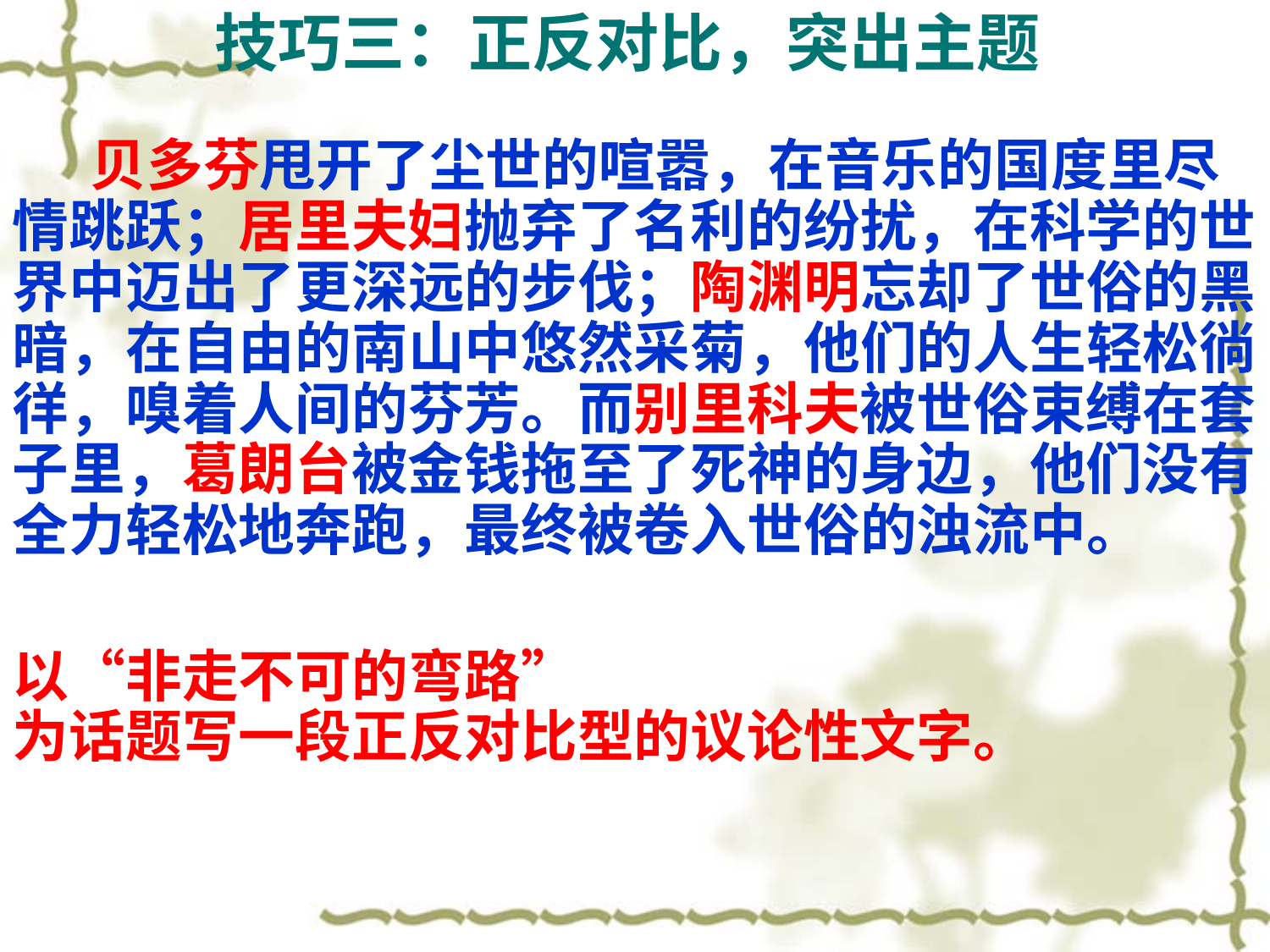

技巧三：正反对比，突出主题

      贝多芬甩开了尘世的喧嚣，在音乐的国度里尽情跳跃；居里夫妇抛弃了名利的纷扰，在科学的世界中迈出了更深远的步伐；陶渊明忘却了世俗的黑暗，在自由的南山中悠然采菊，他们的人生轻松徜徉，嗅着人间的芬芳。而别里科夫被世俗束缚在套子里，葛朗台被金钱拖至了死神的身边，他们没有全力轻松地奔跑，最终被卷入世俗的浊流中。

以“非走不可的弯路”
为话题写一段正反对比型的议论性文字。